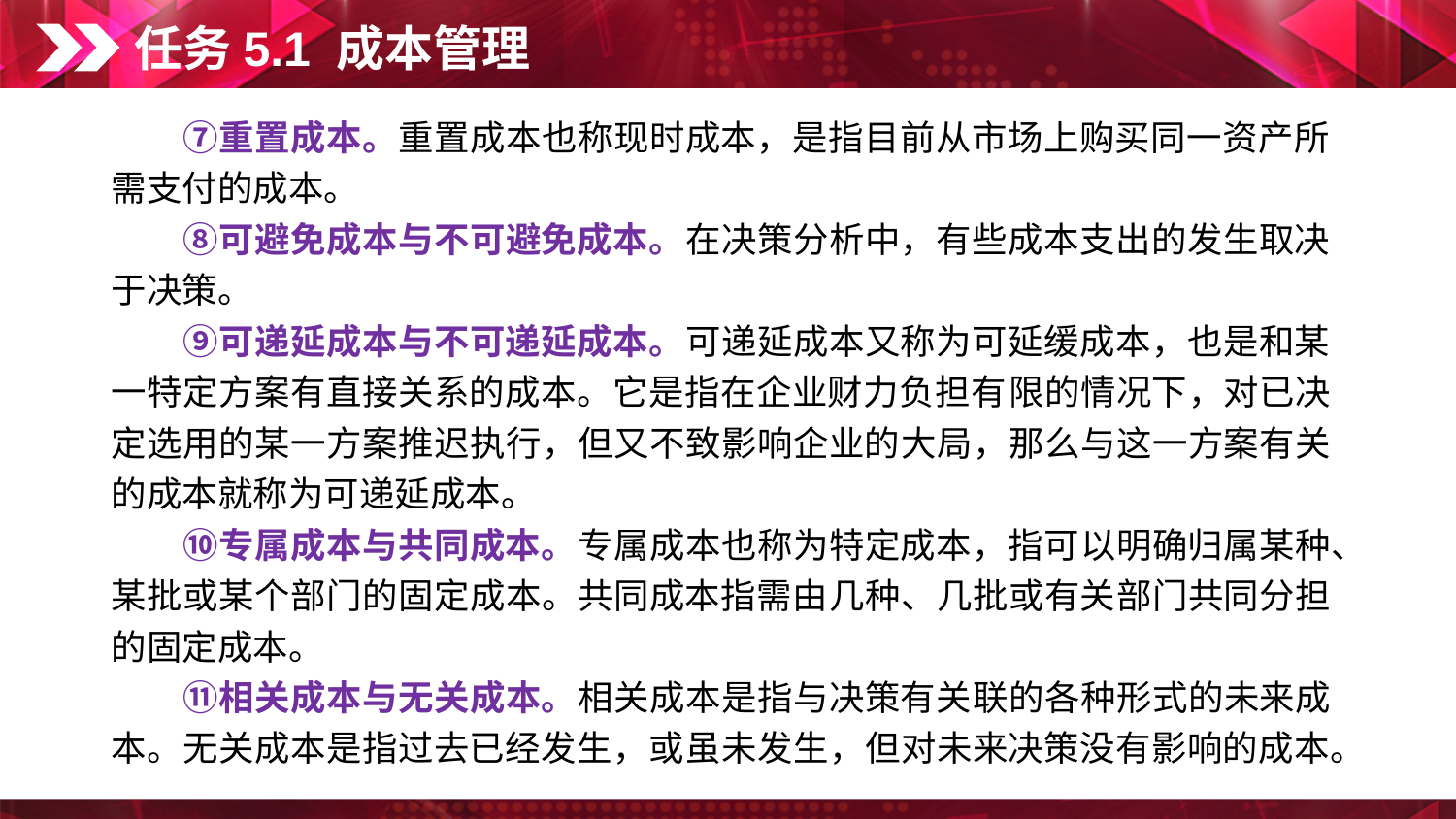

任务5.1 成本管理

　　⑦重置成本。重置成本也称现时成本，是指目前从市场上购买同一资产所需支付的成本。
　　⑧可避免成本与不可避免成本。在决策分析中，有些成本支出的发生取决于决策。
　　⑨可递延成本与不可递延成本。可递延成本又称为可延缓成本，也是和某一特定方案有直接关系的成本。它是指在企业财力负担有限的情况下，对已决定选用的某一方案推迟执行，但又不致影响企业的大局，那么与这一方案有关的成本就称为可递延成本。
　　⑩专属成本与共同成本。专属成本也称为特定成本，指可以明确归属某种、某批或某个部门的固定成本。共同成本指需由几种、几批或有关部门共同分担的固定成本。
　　⑪相关成本与无关成本。相关成本是指与决策有关联的各种形式的未来成本。无关成本是指过去已经发生，或虽未发生，但对未来决策没有影响的成本。